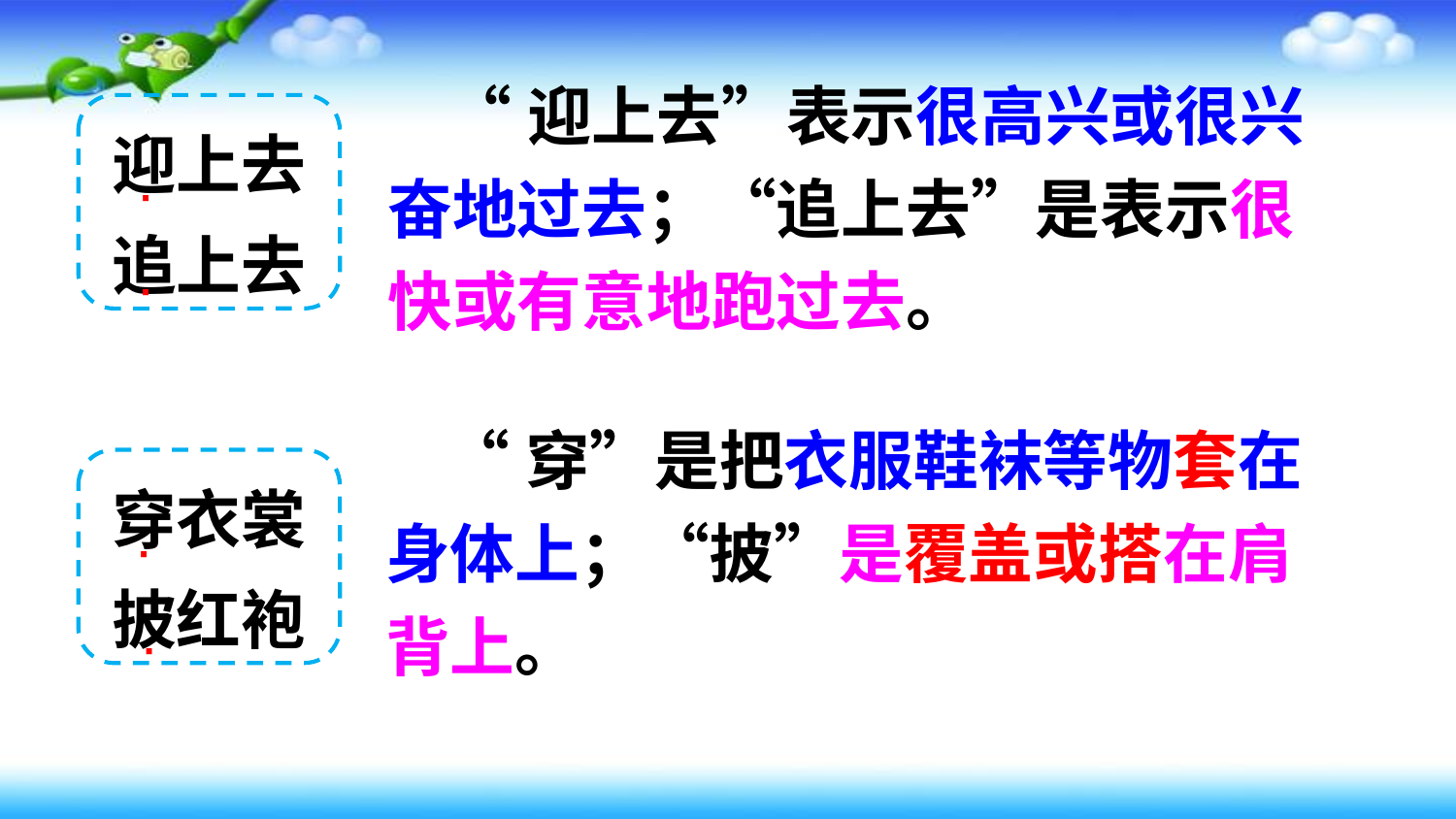

“迎上去”表示很高兴或很兴奋地过去；“追上去”是表示很快或有意地跑过去。
迎上去
追上去
·
·
    “穿”是把衣服鞋袜等物套在身体上；“披”是覆盖或搭在肩背上。
穿衣裳
披红袍
·
·